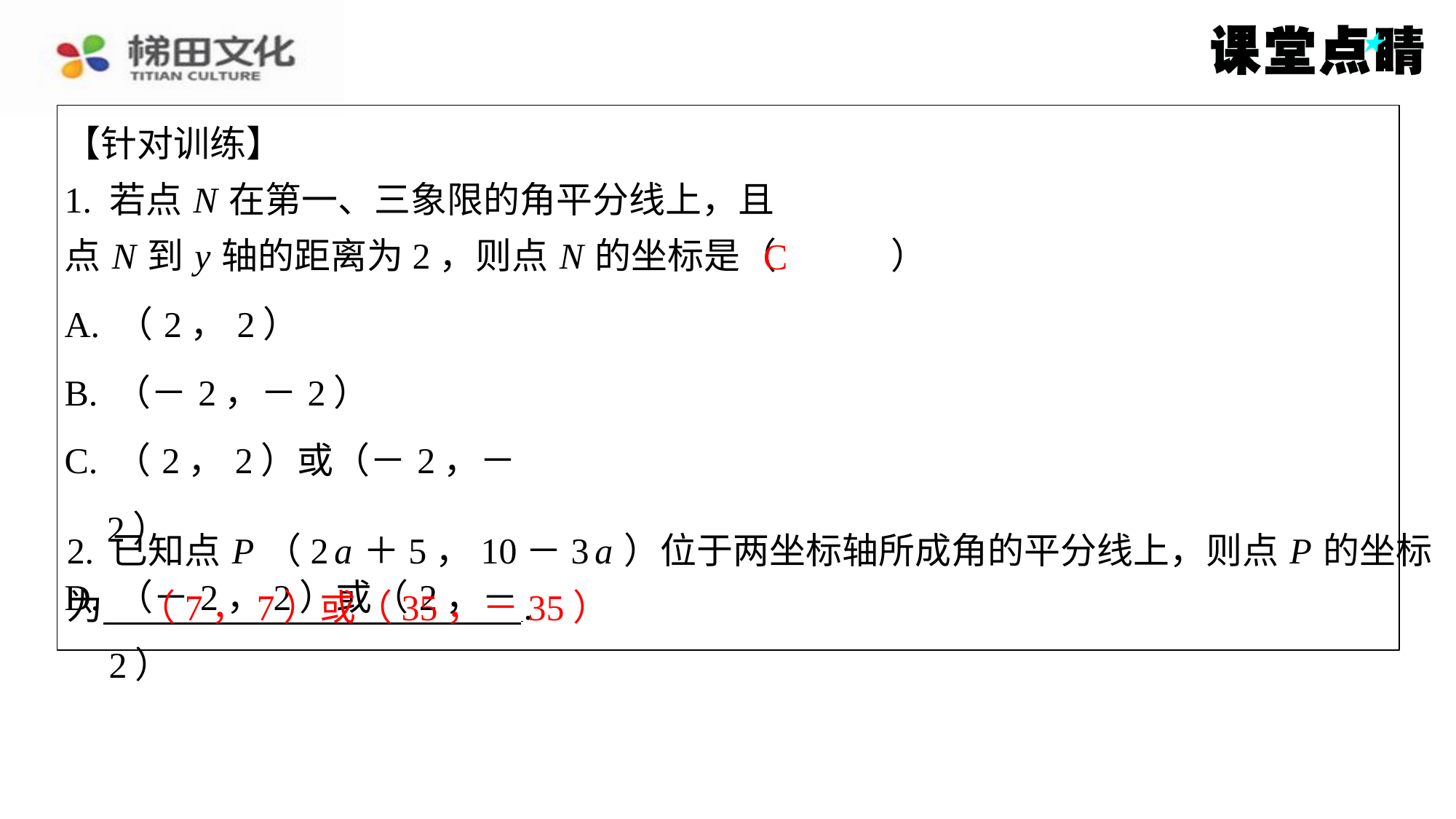

【针对训练】
1. 若点 N 在第一、三象限的角平分线上，且
点 N 到 y 轴的距离为2，则点 N 的坐标是（　C　）
C
| A. （2，2） |
| --- |
| B. （－2，－2） |
| C. （2，2）或（－2，－2） |
| D. （－2，2）或（2，－2） |
2. 已知点 P （2 a ＋5，10－3 a ）位于两坐标轴所成角的平分线上，则点 P 的坐标
为                                                               ⁠.
（7，7）或（35，－35）